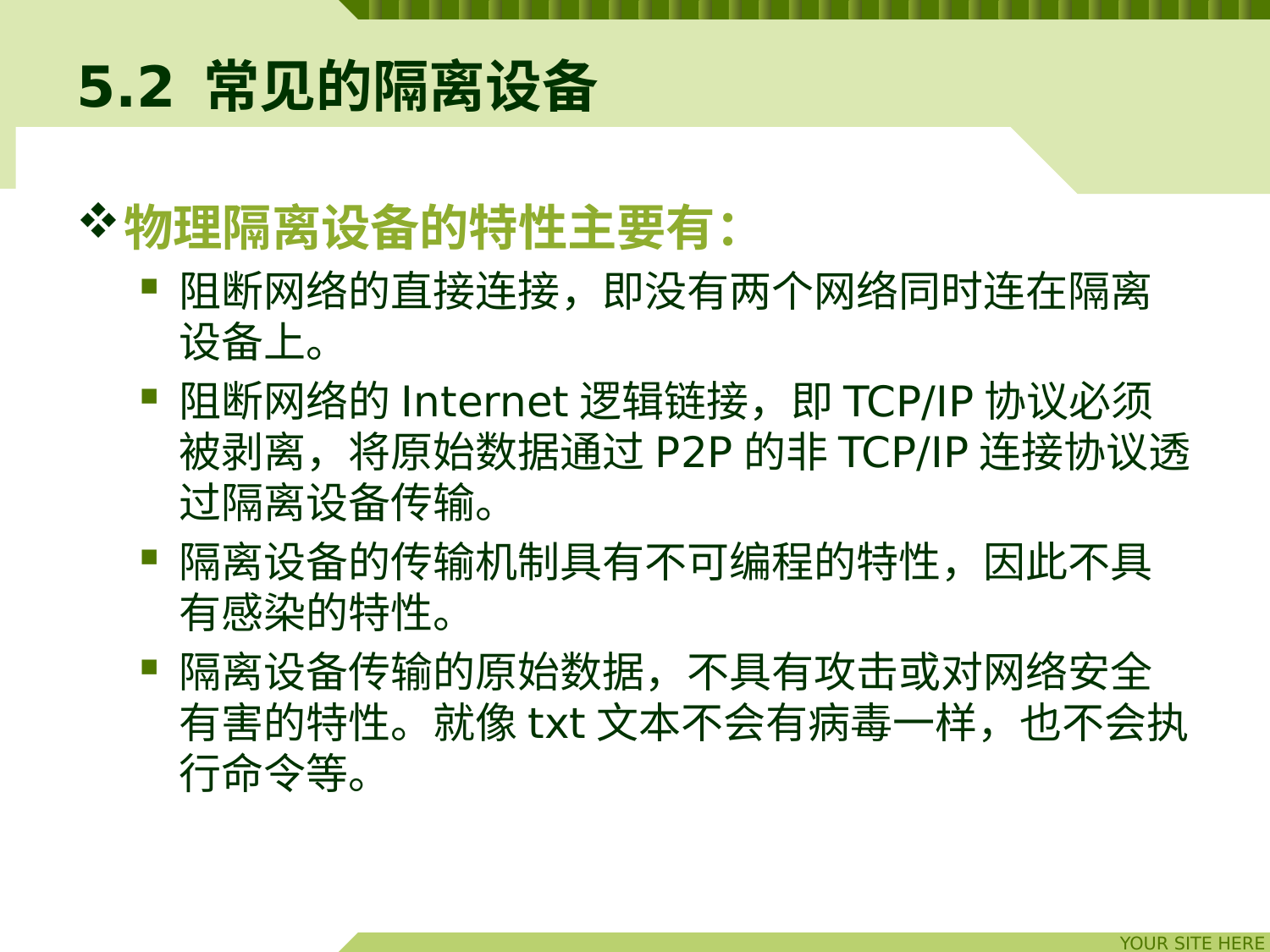

# 5.2	常见的隔离设备
物理隔离设备的特性主要有：
阻断网络的直接连接，即没有两个网络同时连在隔离设备上。
阻断网络的Internet逻辑链接，即TCP/IP协议必须被剥离，将原始数据通过P2P的非TCP/IP连接协议透过隔离设备传输。
隔离设备的传输机制具有不可编程的特性，因此不具有感染的特性。
隔离设备传输的原始数据，不具有攻击或对网络安全有害的特性。就像txt文本不会有病毒一样，也不会执行命令等。